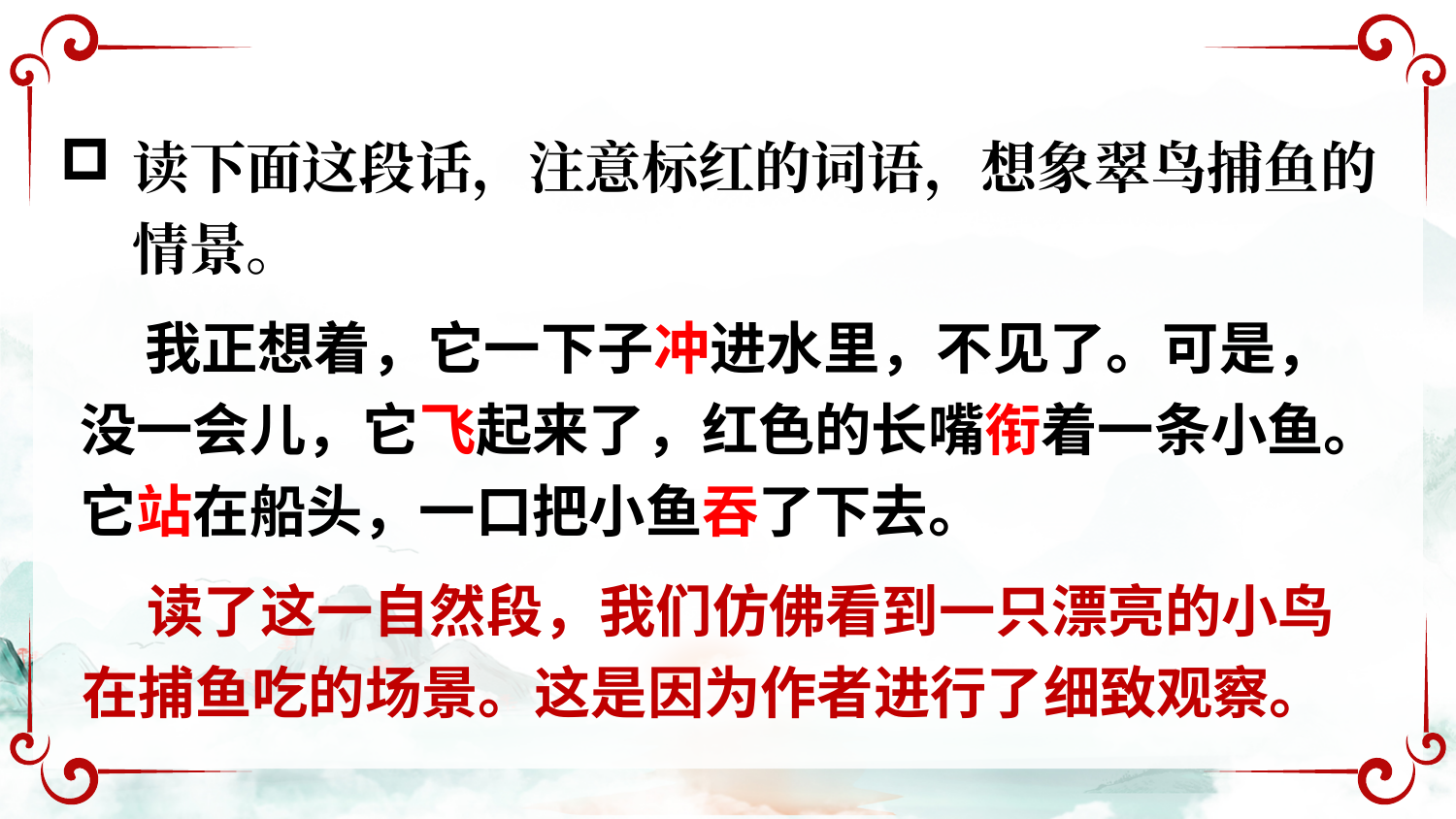

读下面这段话，注意标红的词语，想象翠鸟捕鱼的情景。
    我正想着，它一下子冲进水里，不见了。可是，没一会儿，它飞起来了，红色的长嘴衔着一条小鱼。它站在船头，一口把小鱼吞了下去。
    读了这一自然段，我们仿佛看到一只漂亮的小鸟在捕鱼吃的场景。这是因为作者进行了细致观察。